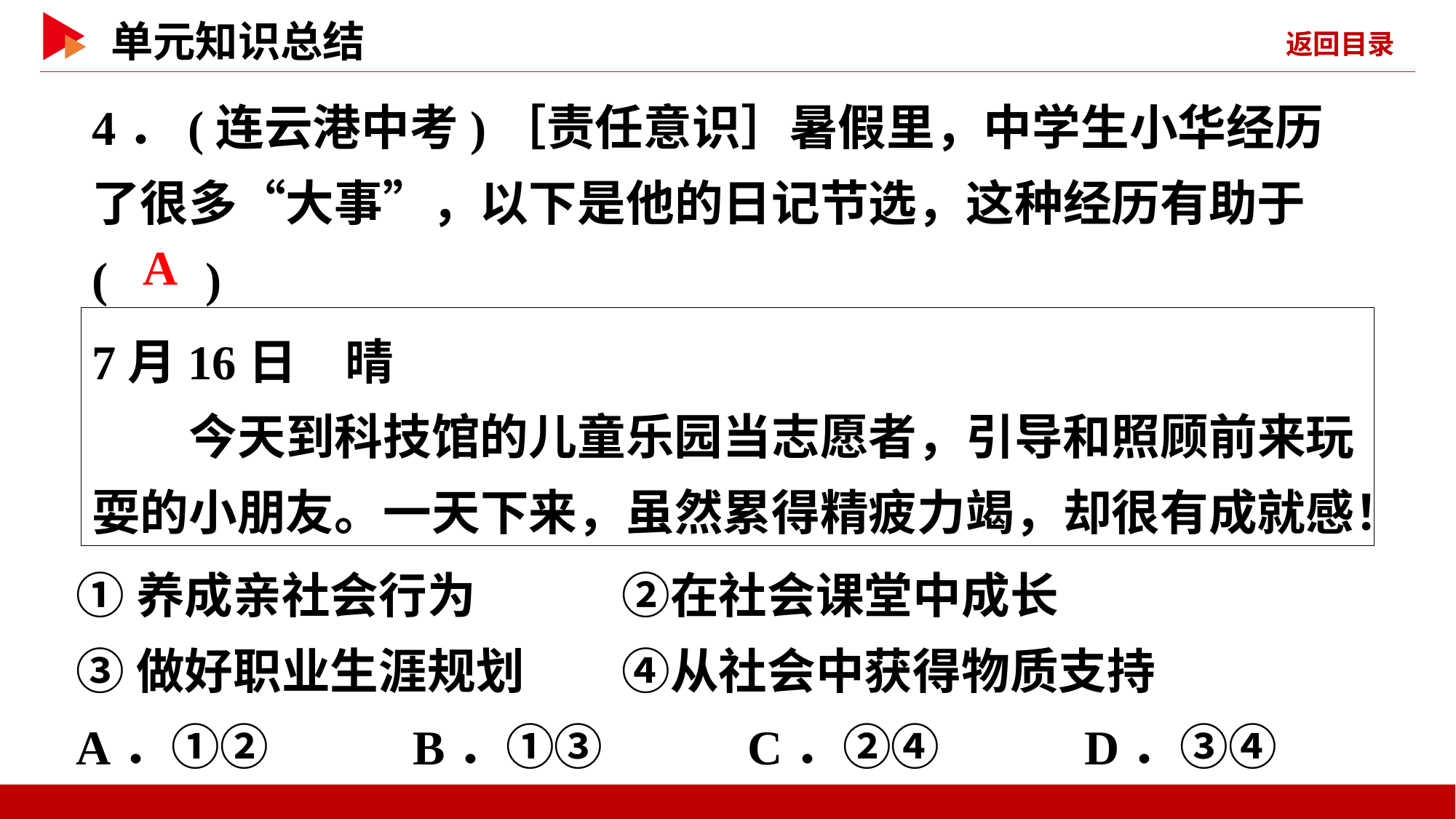

4．(连云港中考)［责任意识］暑假里，中学生小华经历了很多“大事”，以下是他的日记节选，这种经历有助于
(        )
   A
7月16日　晴
　　今天到科技馆的儿童乐园当志愿者，引导和照顾前来玩耍的小朋友。一天下来，虽然累得精疲力竭，却很有成就感！
①养成亲社会行为		②在社会课堂中成长
③做好职业生涯规划	④从社会中获得物质支持
A．①②            B．①③            C．②④            D．③④